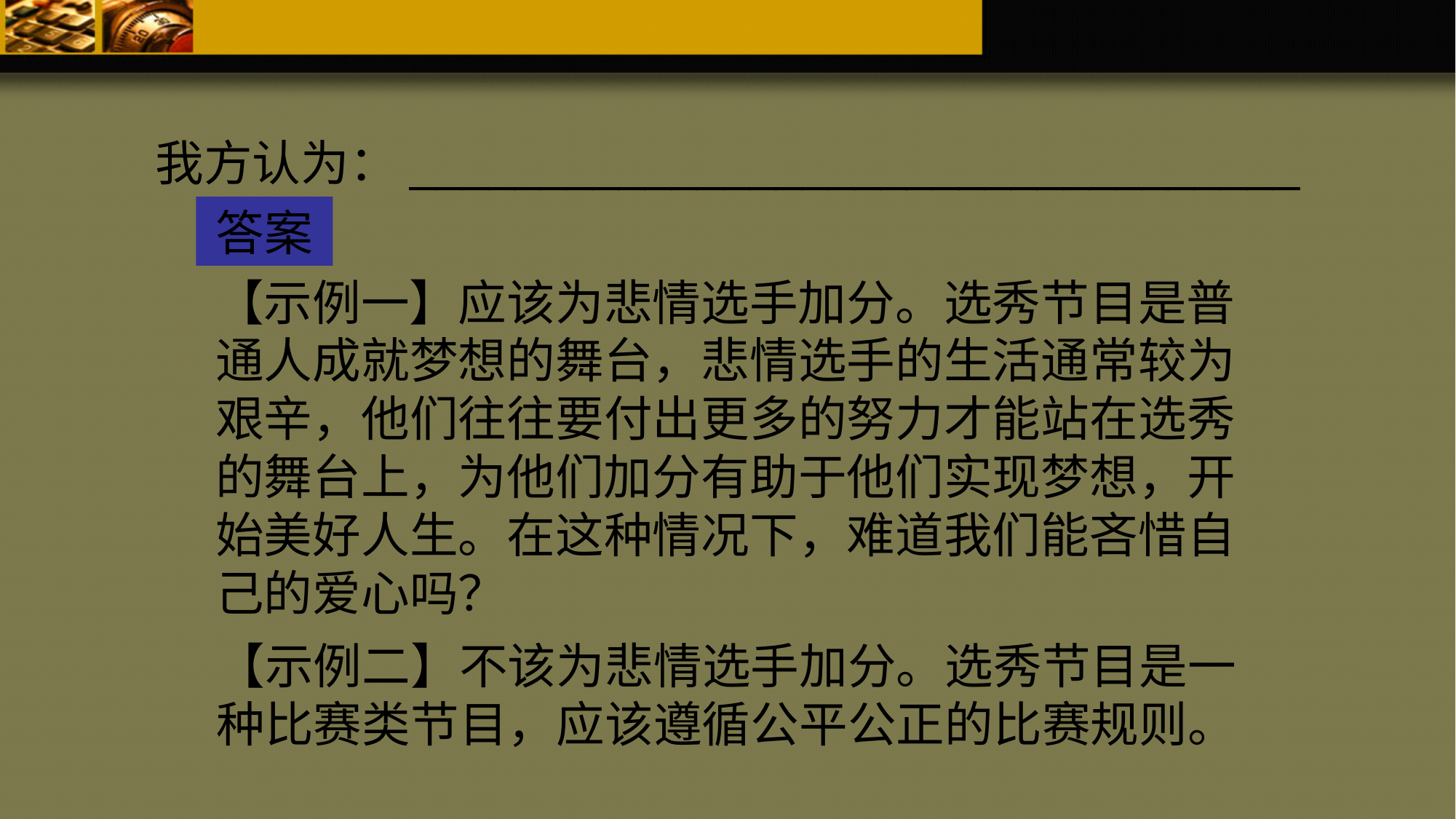

我方认为：__________________________________
答案
【示例一】应该为悲情选手加分。选秀节目是普通人成就梦想的舞台，悲情选手的生活通常较为艰辛，他们往往要付出更多的努力才能站在选秀的舞台上，为他们加分有助于他们实现梦想，开始美好人生。在这种情况下，难道我们能吝惜自己的爱心吗？
【示例二】不该为悲情选手加分。选秀节目是一种比赛类节目，应该遵循公平公正的比赛规则。